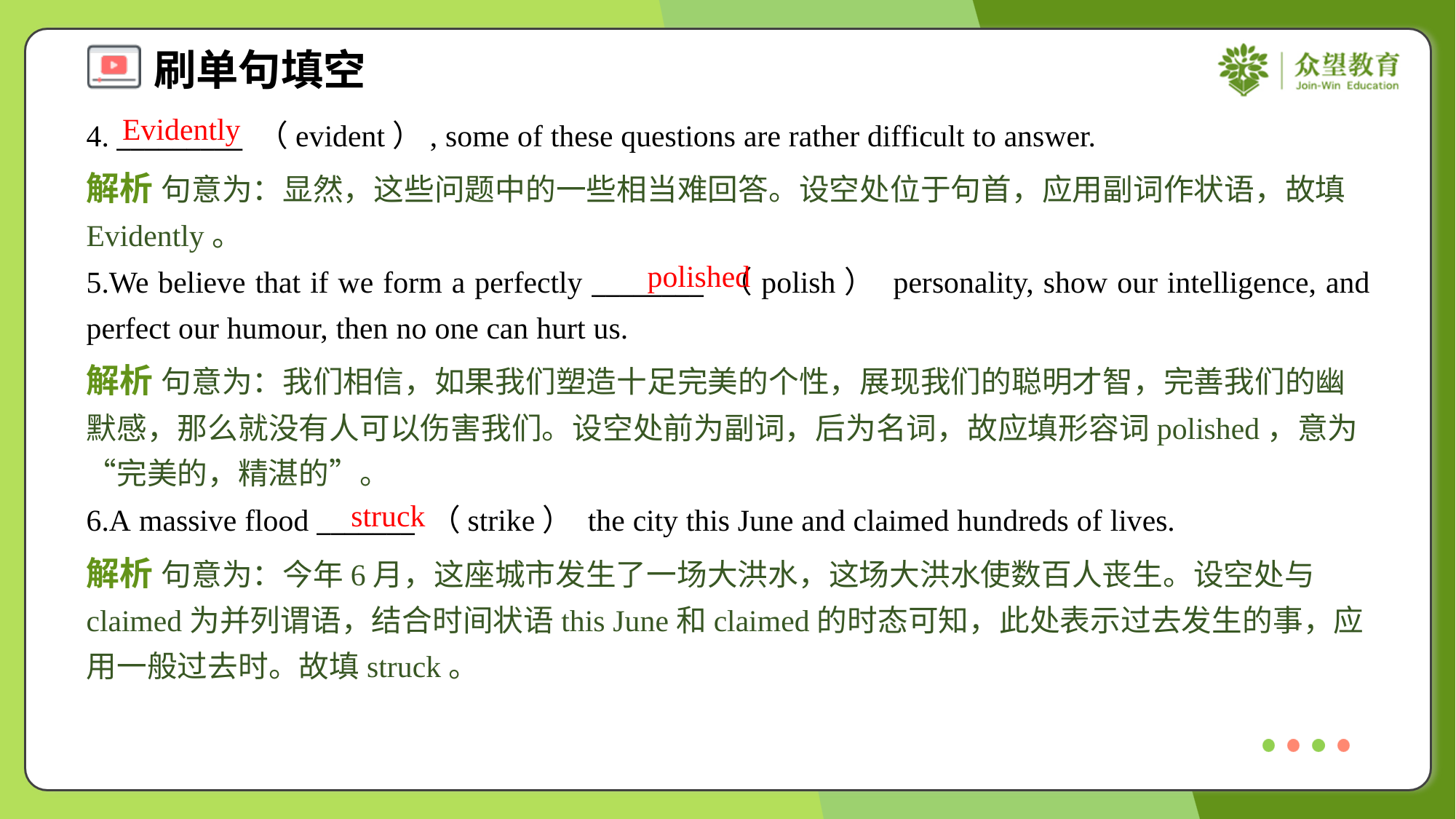

Evidently
4. _________ （evident）, some of these questions are rather difficult to answer.
解析 句意为：显然，这些问题中的一些相当难回答。设空处位于句首，应用副词作状语，故填Evidently。
polished
5.We believe that if we form a perfectly ________ （polish） personality, show our intelligence, and perfect our humour, then no one can hurt us.
解析 句意为：我们相信，如果我们塑造十足完美的个性，展现我们的聪明才智，完善我们的幽默感，那么就没有人可以伤害我们。设空处前为副词，后为名词，故应填形容词polished，意为“完美的，精湛的”。
struck
6.A massive flood _______ （strike） the city this June and claimed hundreds of lives.
解析 句意为：今年6月，这座城市发生了一场大洪水，这场大洪水使数百人丧生。设空处与claimed为并列谓语，结合时间状语this June和claimed的时态可知，此处表示过去发生的事，应用一般过去时。故填struck。